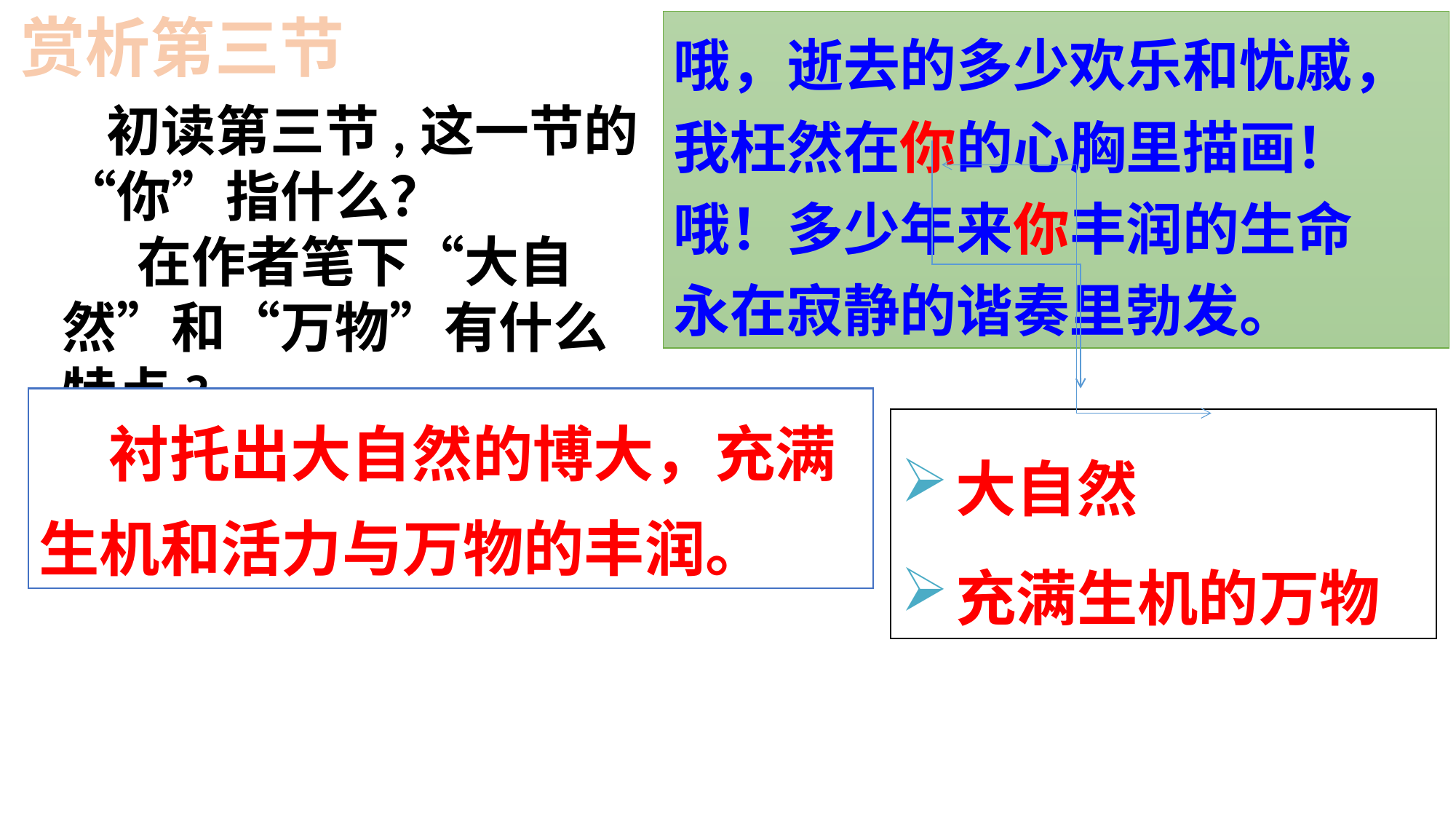

赏析第三节
哦，逝去的多少欢乐和忧戚，
我枉然在你的心胸里描画！
哦！多少年来你丰润的生命
永在寂静的谐奏里勃发。
   初读第三节,这一节的“你”指什么？
     在作者笔下“大自然”和“万物”有什么特点?
    衬托出大自然的博大，充满生机和活力与万物的丰润。
大自然
充满生机的万物